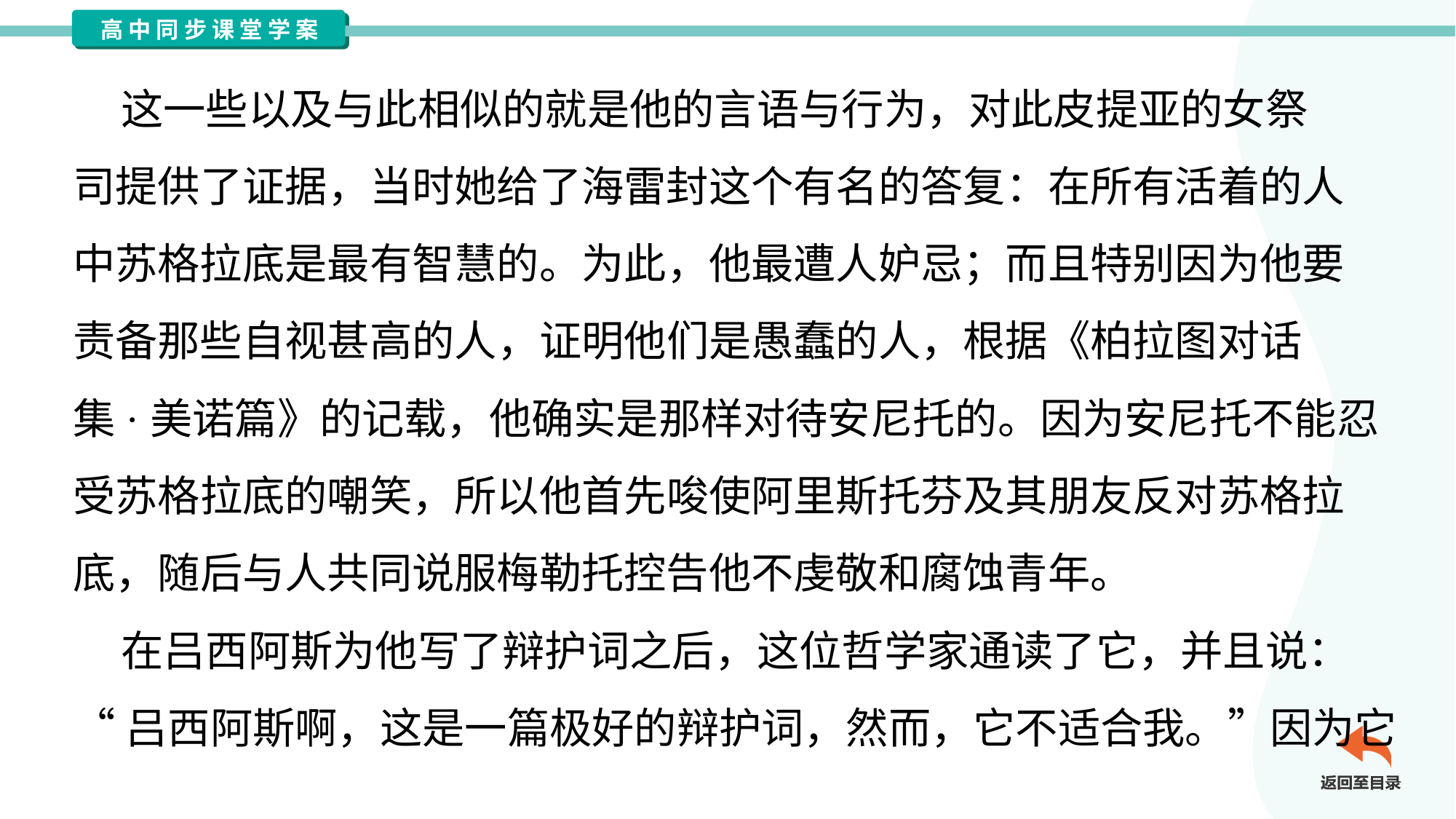

这一些以及与此相似的就是他的言语与行为，对此皮提亚的女祭
司提供了证据，当时她给了海雷封这个有名的答复：在所有活着的人
中苏格拉底是最有智慧的。为此，他最遭人妒忌；而且特别因为他要
责备那些自视甚高的人，证明他们是愚蠢的人，根据《柏拉图对话
集·美诺篇》的记载，他确实是那样对待安尼托的。因为安尼托不能忍
受苏格拉底的嘲笑，所以他首先唆使阿里斯托芬及其朋友反对苏格拉
底，随后与人共同说服梅勒托控告他不虔敬和腐蚀青年。
    在吕西阿斯为他写了辩护词之后，这位哲学家通读了它，并且说：
“吕西阿斯啊，这是一篇极好的辩护词，然而，它不适合我。”因为它